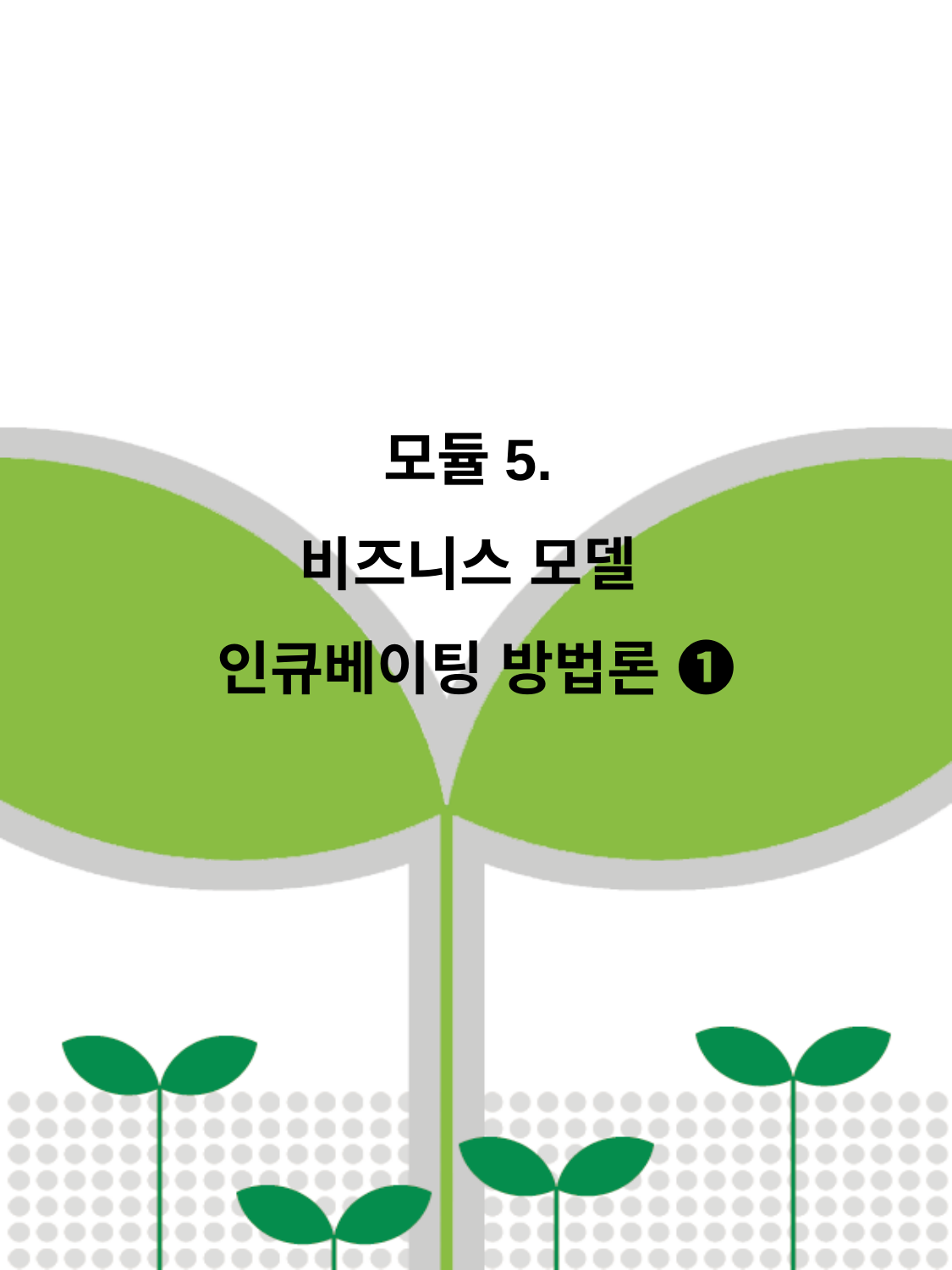

# 모듈5. 비즈니스 모델 인큐베이팅 방법론 ➊